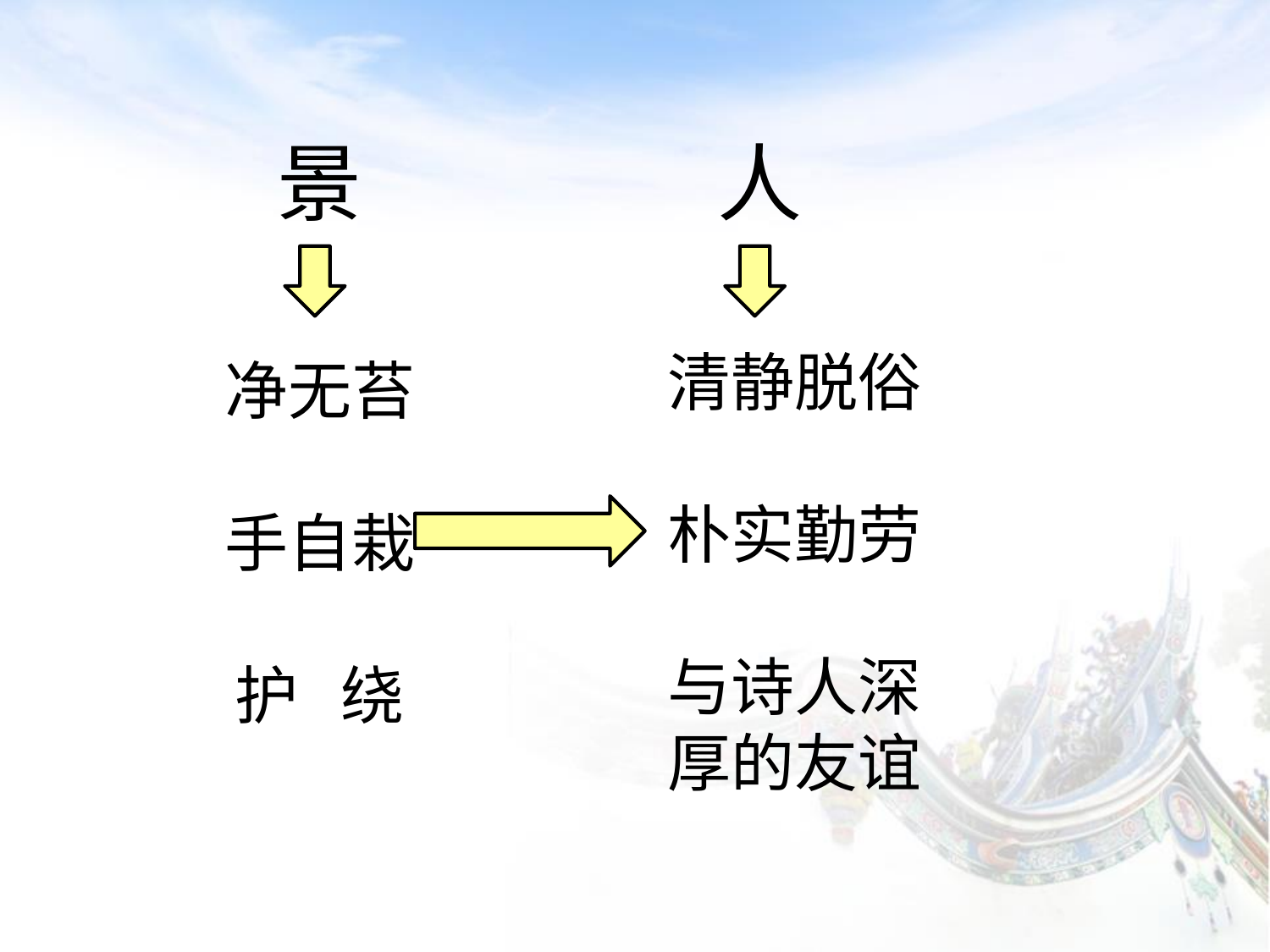

景
人

净无苔

手自栽

护   绕
清静脱俗

朴实勤劳

与诗人深厚的友谊